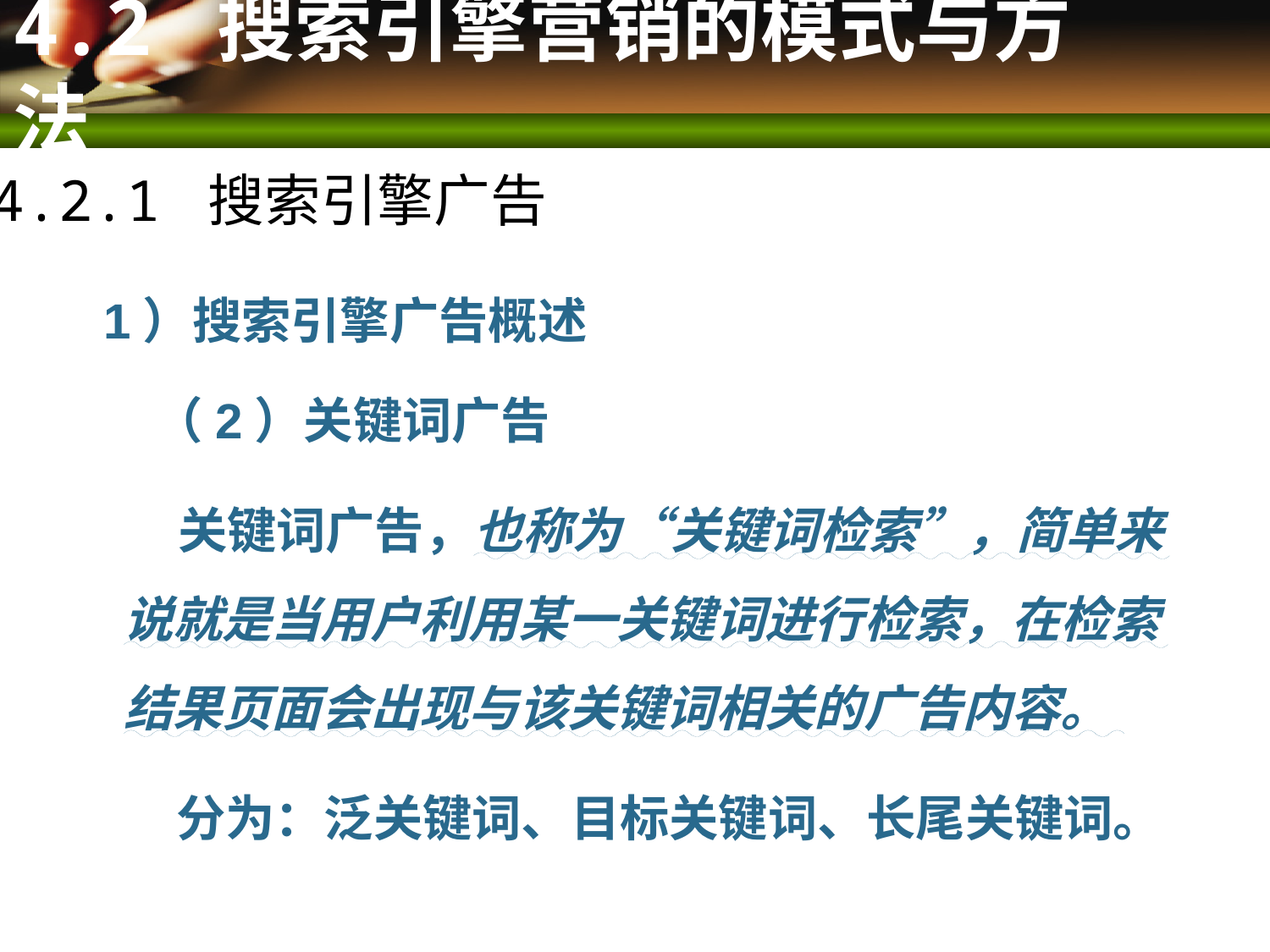

4.2 搜索引擎营销的模式与方法
4.2.1 搜索引擎广告
  1）搜索引擎广告概述
      （2）关键词广告
        关键词广告，也称为“关键词检索”，简单来说就是当用户利用某一关键词进行检索，在检索结果页面会出现与该关键词相关的广告内容。
        分为：泛关键词、目标关键词、长尾关键词。